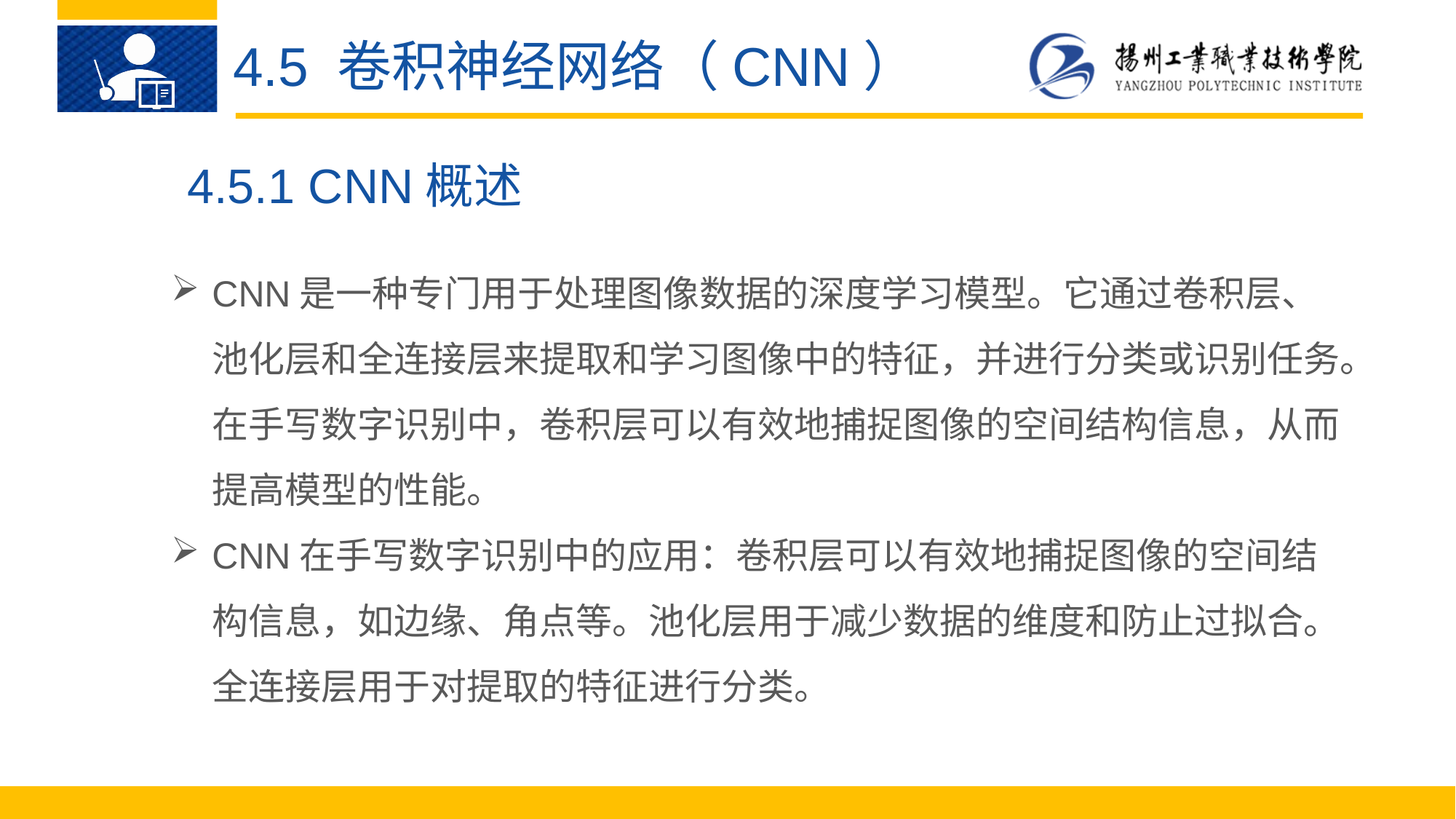

4.5 卷积神经网络（CNN）
4.5.1 CNN概述
CNN是一种专门用于处理图像数据的深度学习模型。它通过卷积层、池化层和全连接层来提取和学习图像中的特征，并进行分类或识别任务。在手写数字识别中，卷积层可以有效地捕捉图像的空间结构信息，从而提高模型的性能。
CNN在手写数字识别中的应用：卷积层可以有效地捕捉图像的空间结构信息，如边缘、角点等。池化层用于减少数据的维度和防止过拟合。全连接层用于对提取的特征进行分类。